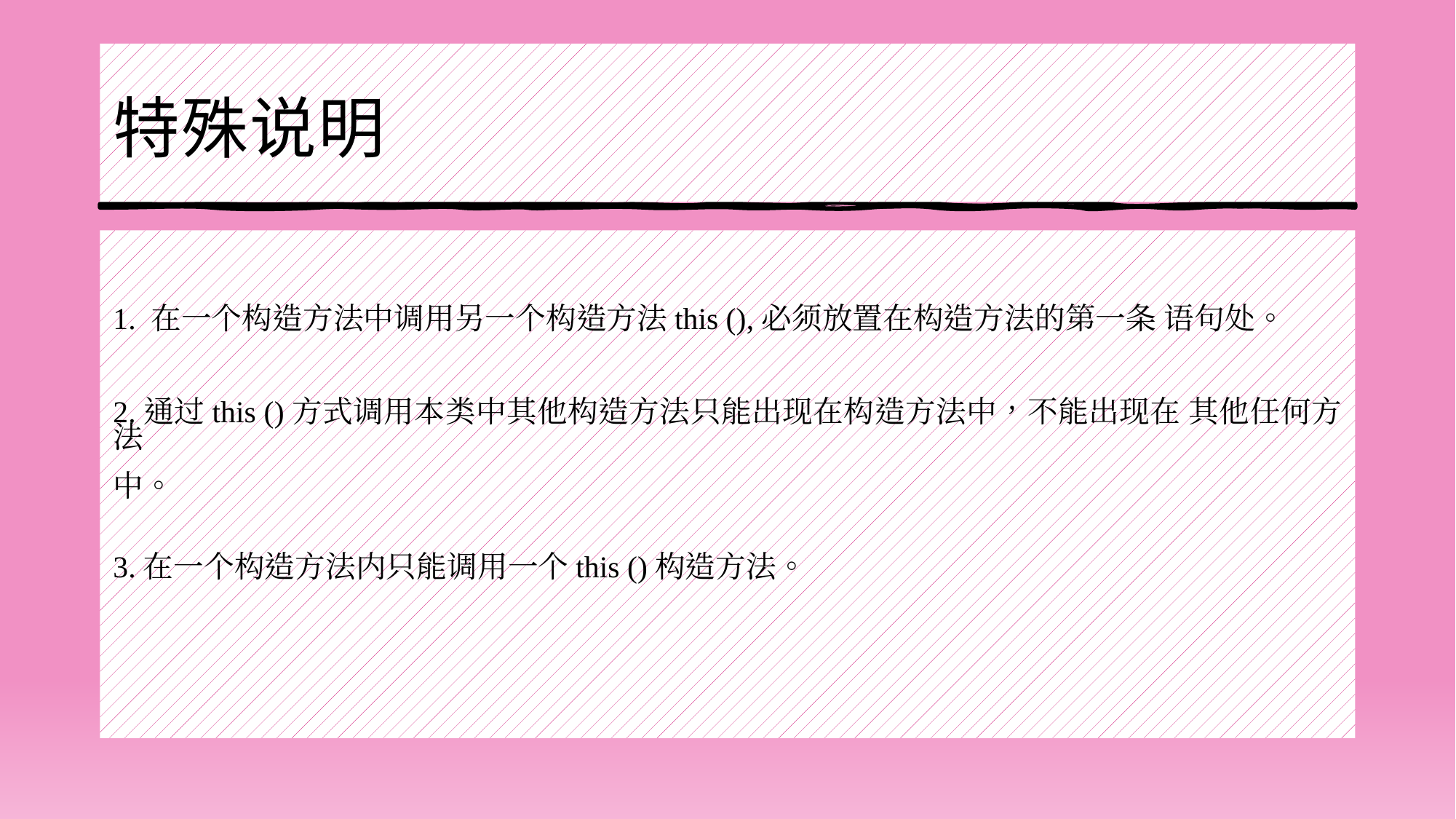

# 特殊说明

1. 在一个构造方法中调用另一个构造方法this (),必须放置在构造方法的第一条 语句处。

2.通过this ()方式调用本类中其他构造方法只能出现在构造方法中，不能出现在 其他任何方法
中。
3.在一个构造方法内只能调用一个this ()构造方法。